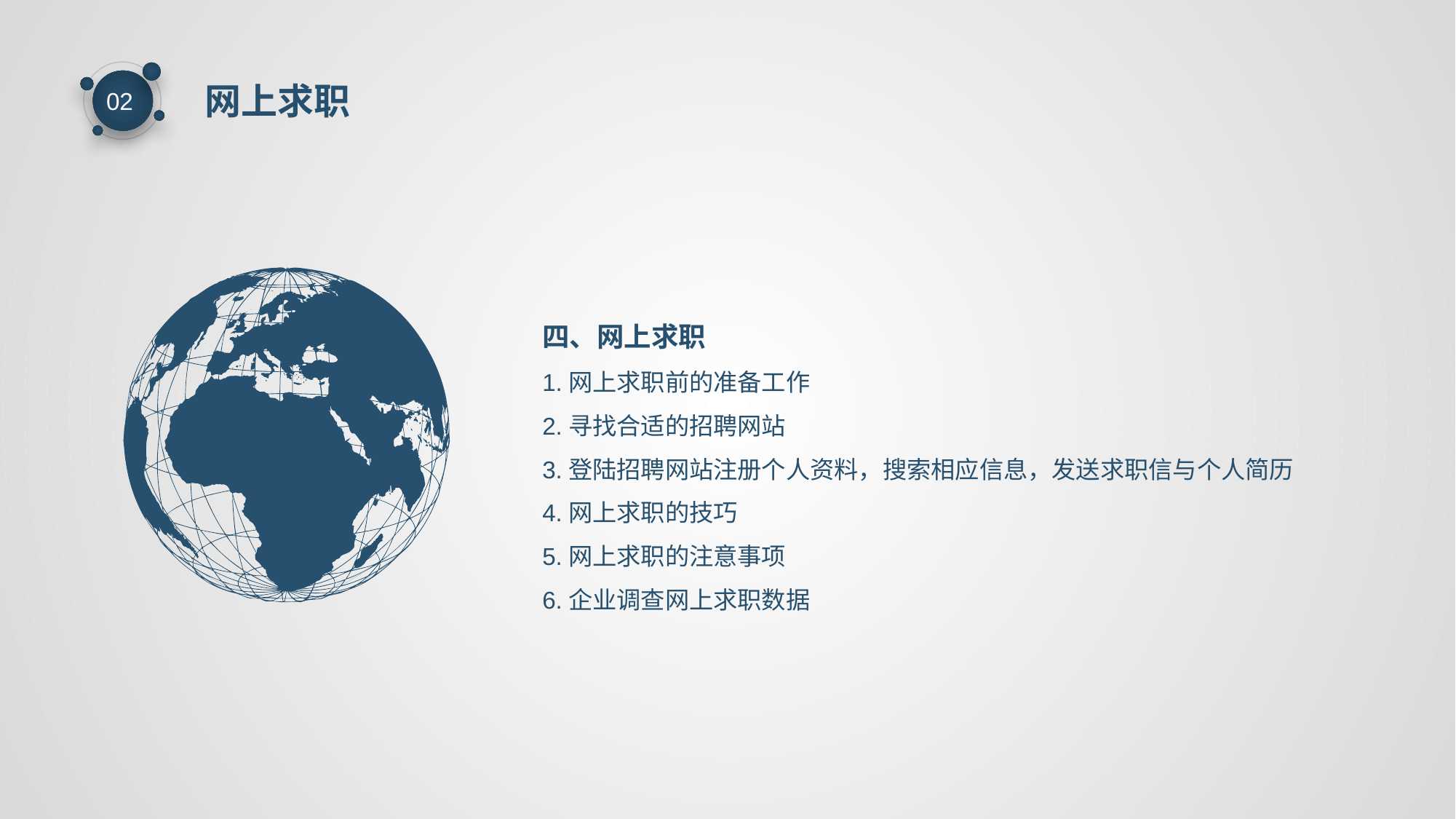

网上求职
02

四、网上求职
1.网上求职前的准备工作
2.寻找合适的招聘网站
3.登陆招聘网站注册个人资料，搜索相应信息，发送求职信与个人简历
4.网上求职的技巧
5.网上求职的注意事项
6.企业调查网上求职数据